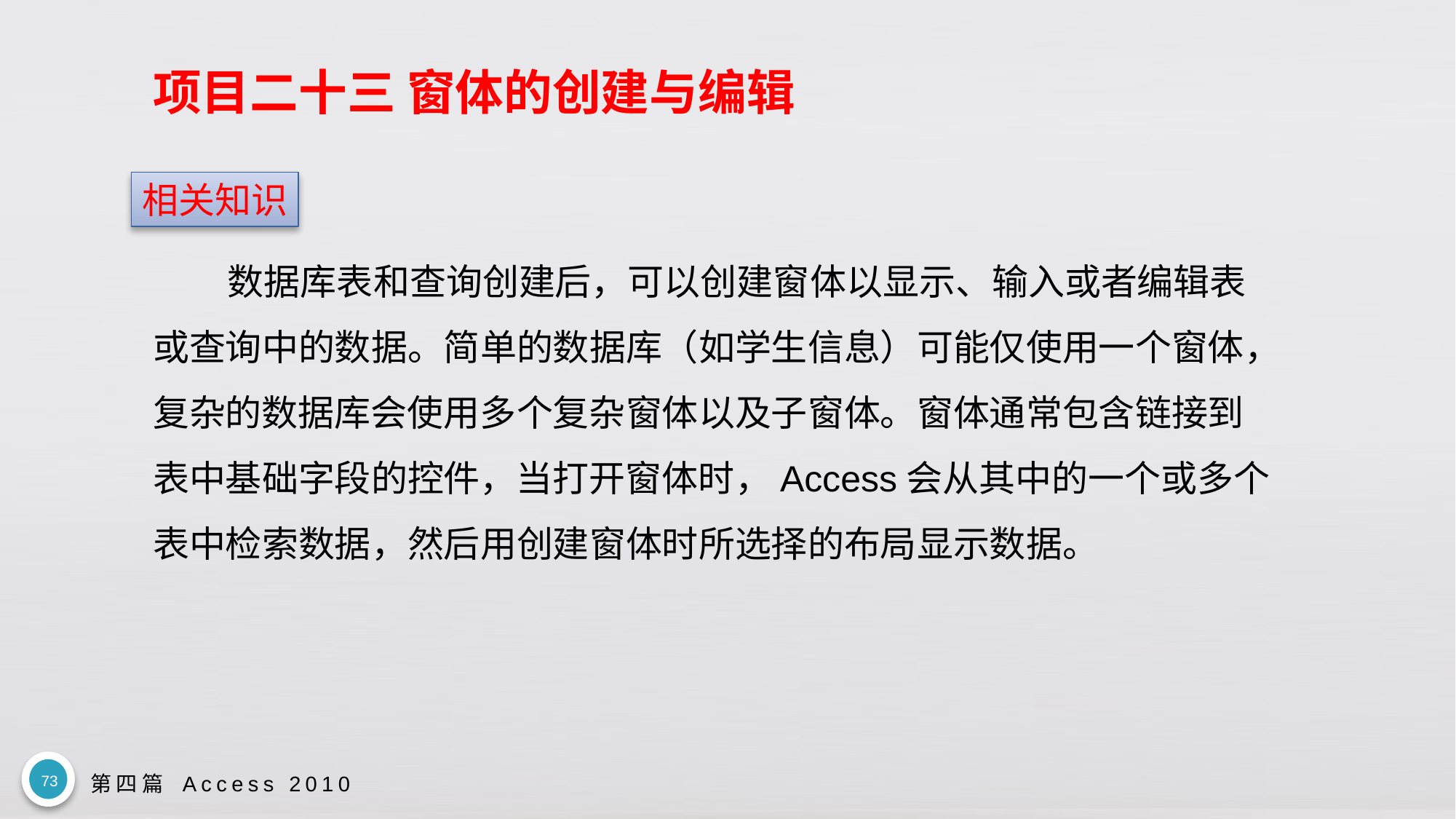

# 项目二十三 窗体的创建与编辑
相关知识
数据库表和查询创建后，可以创建窗体以显示、输入或者编辑表或查询中的数据。简单的数据库（如学生信息）可能仅使用一个窗体，复杂的数据库会使用多个复杂窗体以及子窗体。窗体通常包含链接到表中基础字段的控件，当打开窗体时，Access会从其中的一个或多个表中检索数据，然后用创建窗体时所选择的布局显示数据。
73